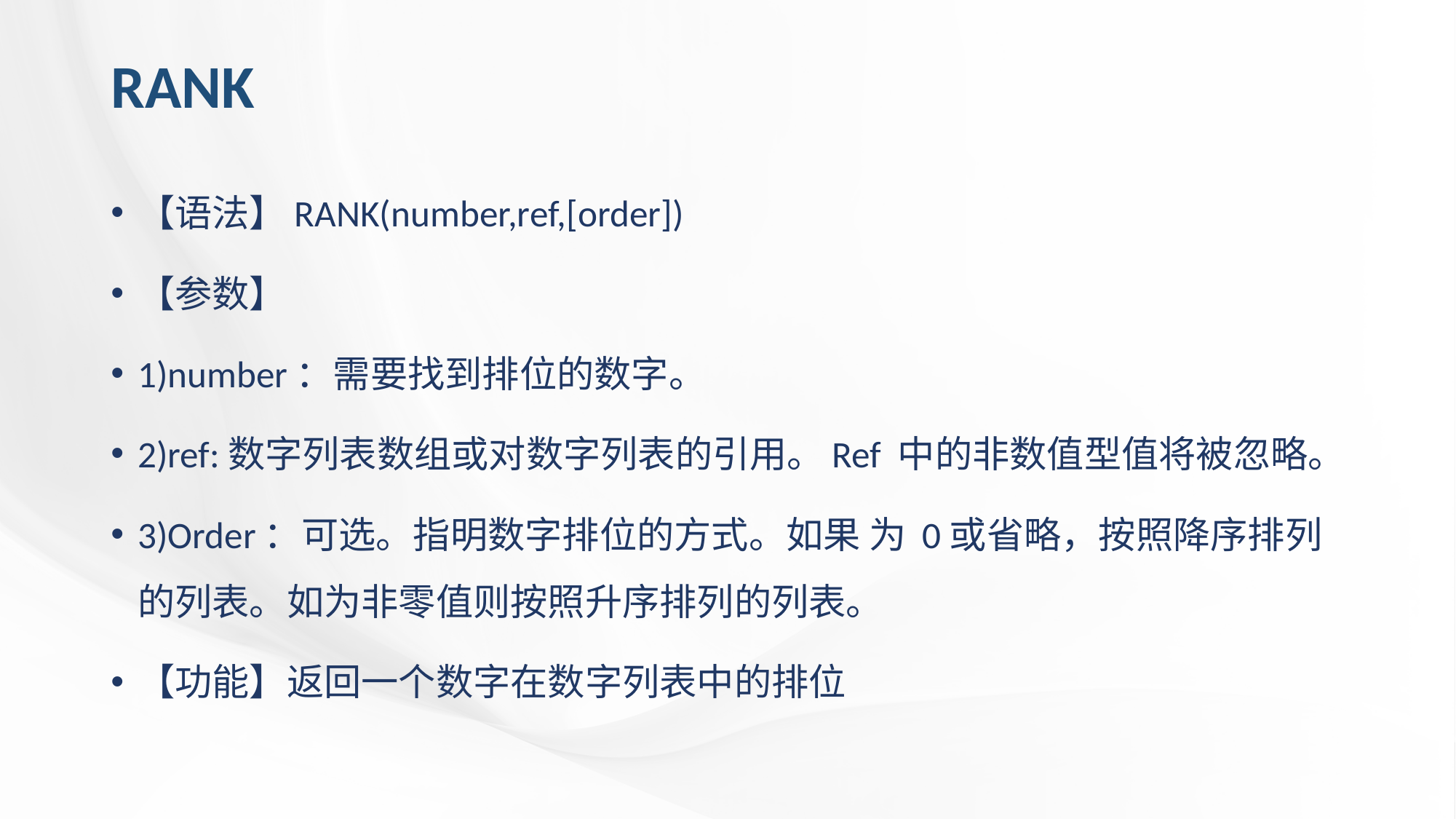

# RANK
【语法】RANK(number,ref,[order])
【参数】
1)number：需要找到排位的数字。
2)ref:数字列表数组或对数字列表的引用。Ref 中的非数值型值将被忽略。
3)Order：可选。指明数字排位的方式。如果 为 0或省略，按照降序排列的列表。如为非零值则按照升序排列的列表。
【功能】返回一个数字在数字列表中的排位